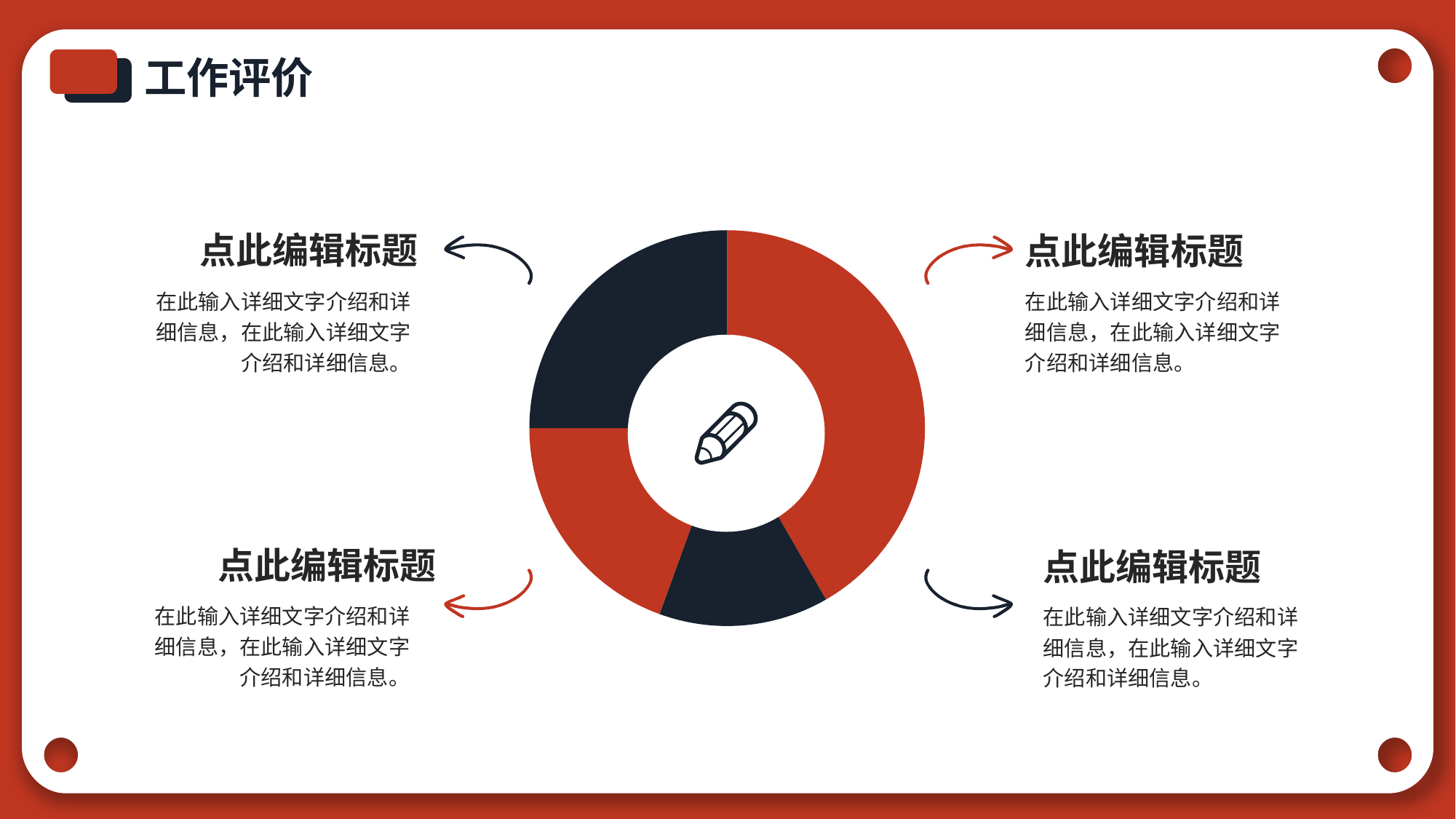

工作评价

### Chart

| Category | Sales |
|---|---|
| 1 | 75.0 |
| 2 | 25.0 |
| 3 | 35.0 |
| 4 | 45.0 |

点此编辑标题
点此编辑标题

在此输入详细文字介绍和详细信息，在此输入详细文字介绍和详细信息。
在此输入详细文字介绍和详细信息，在此输入详细文字介绍和详细信息。
点此编辑标题
点此编辑标题

在此输入详细文字介绍和详细信息，在此输入详细文字介绍和详细信息。
在此输入详细文字介绍和详细信息，在此输入详细文字介绍和详细信息。